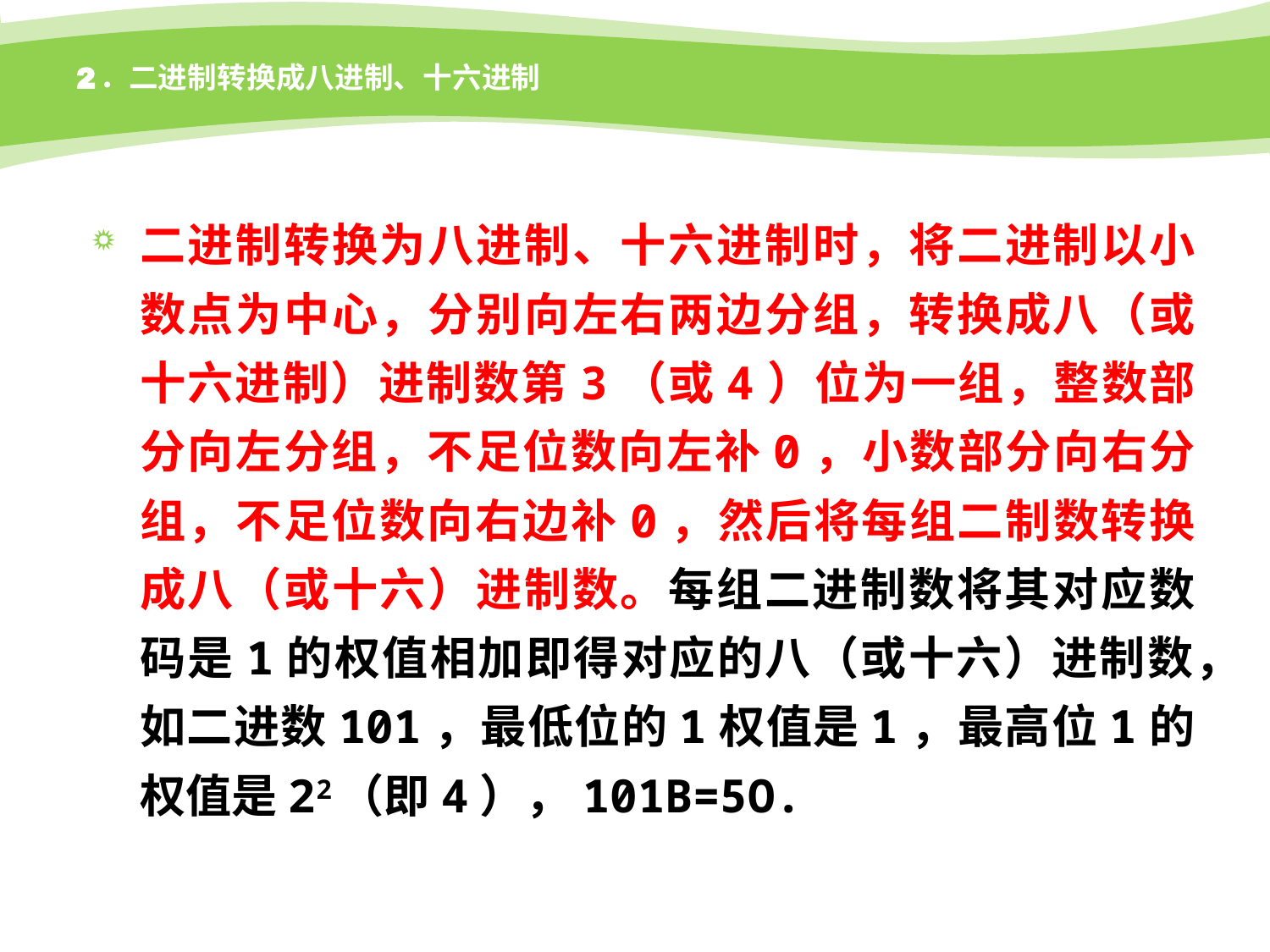

# 2．二进制转换成八进制、十六进制
二进制转换为八进制、十六进制时，将二进制以小数点为中心，分别向左右两边分组，转换成八（或十六进制）进制数第3（或4）位为一组，整数部分向左分组，不足位数向左补0，小数部分向右分组，不足位数向右边补0，然后将每组二制数转换成八（或十六）进制数。每组二进制数将其对应数码是1的权值相加即得对应的八（或十六）进制数，如二进数101，最低位的1权值是1，最高位1的权值是22（即4），101B=5O.